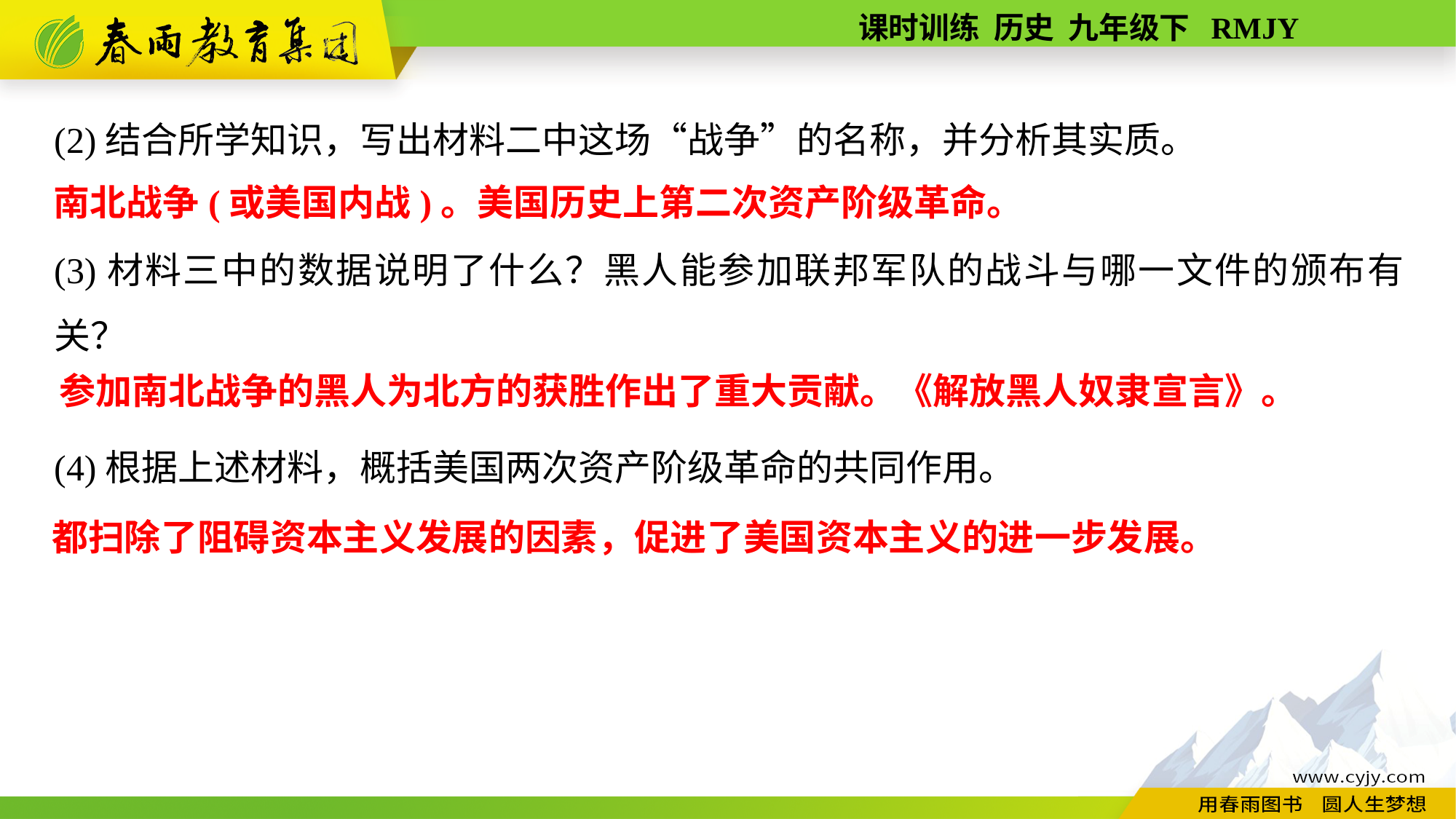

(2)结合所学知识，写出材料二中这场“战争”的名称，并分析其实质。

(3)材料三中的数据说明了什么？黑人能参加联邦军队的战斗与哪一文件的颁布有关？

(4)根据上述材料，概括美国两次资产阶级革命的共同作用。
南北战争(或美国内战)。美国历史上第二次资产阶级革命。
参加南北战争的黑人为北方的获胜作出了重大贡献。《解放黑人奴隶宣言》。
都扫除了阻碍资本主义发展的因素，促进了美国资本主义的进一步发展。